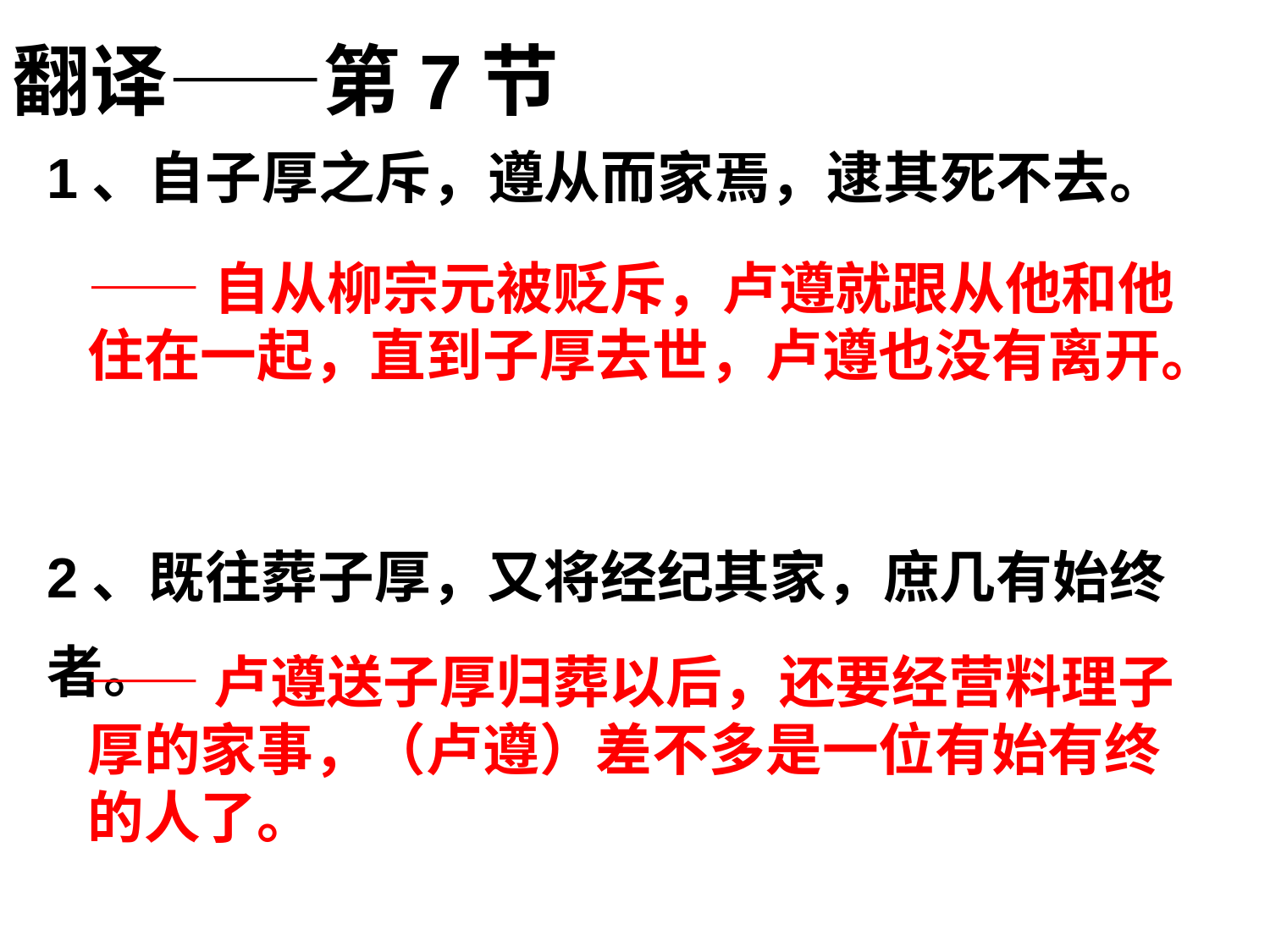

翻译——第7节
1、自子厚之斥，遵从而家焉，逮其死不去。
——自从柳宗元被贬斥，卢遵就跟从他和他住在一起，直到子厚去世，卢遵也没有离开。
2、既往葬子厚，又将经纪其家，庶几有始终者。
——卢遵送子厚归葬以后，还要经营料理子厚的家事，（卢遵）差不多是一位有始有终的人了。